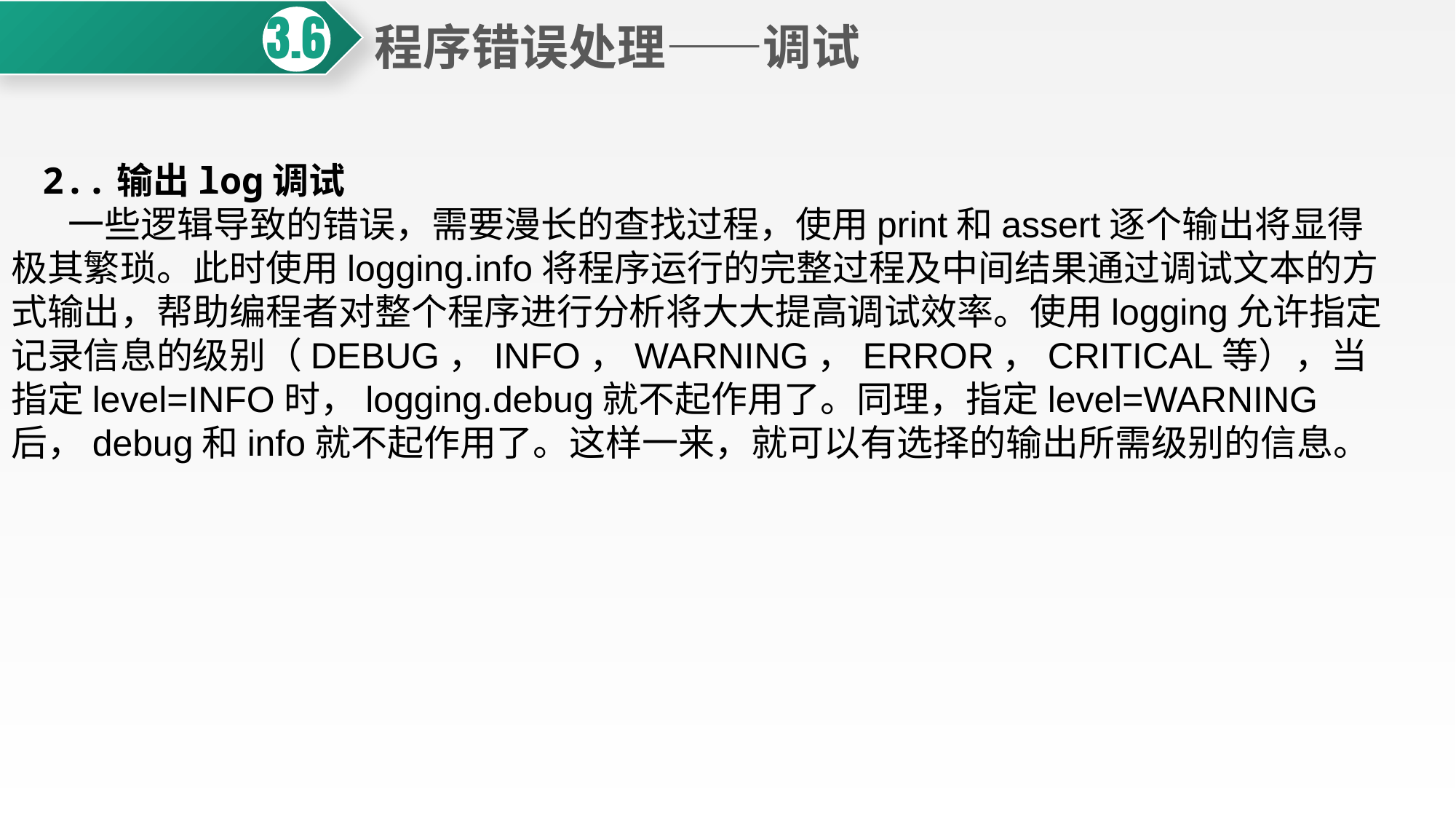

程序错误处理——调试

3.6

2..输出log调试
  一些逻辑导致的错误，需要漫长的查找过程，使用print和assert逐个输出将显得极其繁琐。此时使用logging.info将程序运行的完整过程及中间结果通过调试文本的方式输出，帮助编程者对整个程序进行分析将大大提高调试效率。使用logging允许指定记录信息的级别（DEBUG，INFO，WARNING，ERROR，CRITICAL等），当指定level=INFO时，logging.debug就不起作用了。同理，指定level=WARNING后，debug和info就不起作用了。这样一来，就可以有选择的输出所需级别的信息。